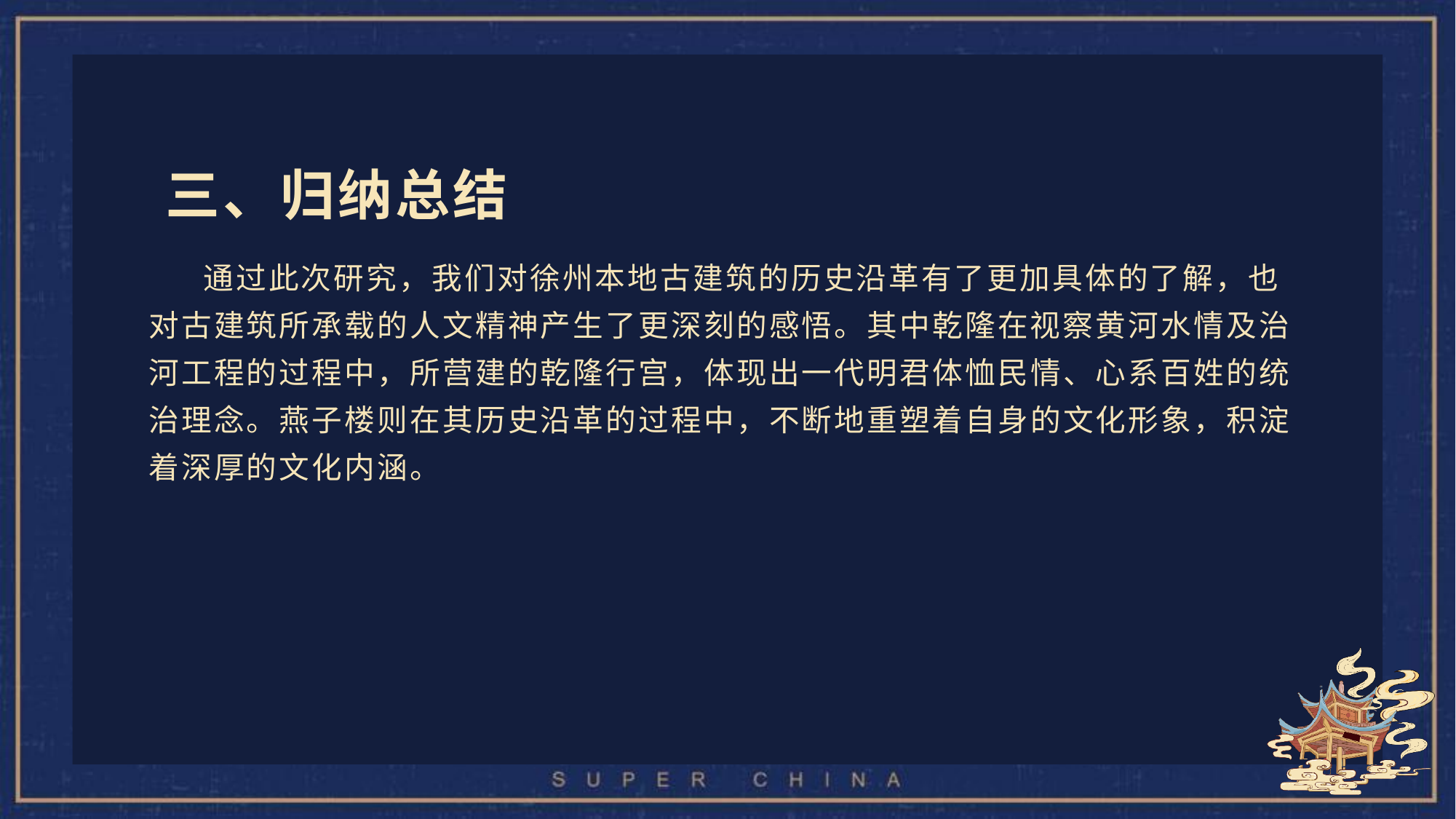

# 三、归纳总结
通过此次研究，我们对徐州本地古建筑的历史沿革有了更加具体的了解，也对古建筑所承载的人文精神产生了更深刻的感悟。其中乾隆在视察黄河水情及治河工程的过程中，所营建的乾隆行宫，体现出一代明君体恤民情、心系百姓的统治理念。燕子楼则在其历史沿革的过程中，不断地重塑着自身的文化形象，积淀着深厚的文化内涵。